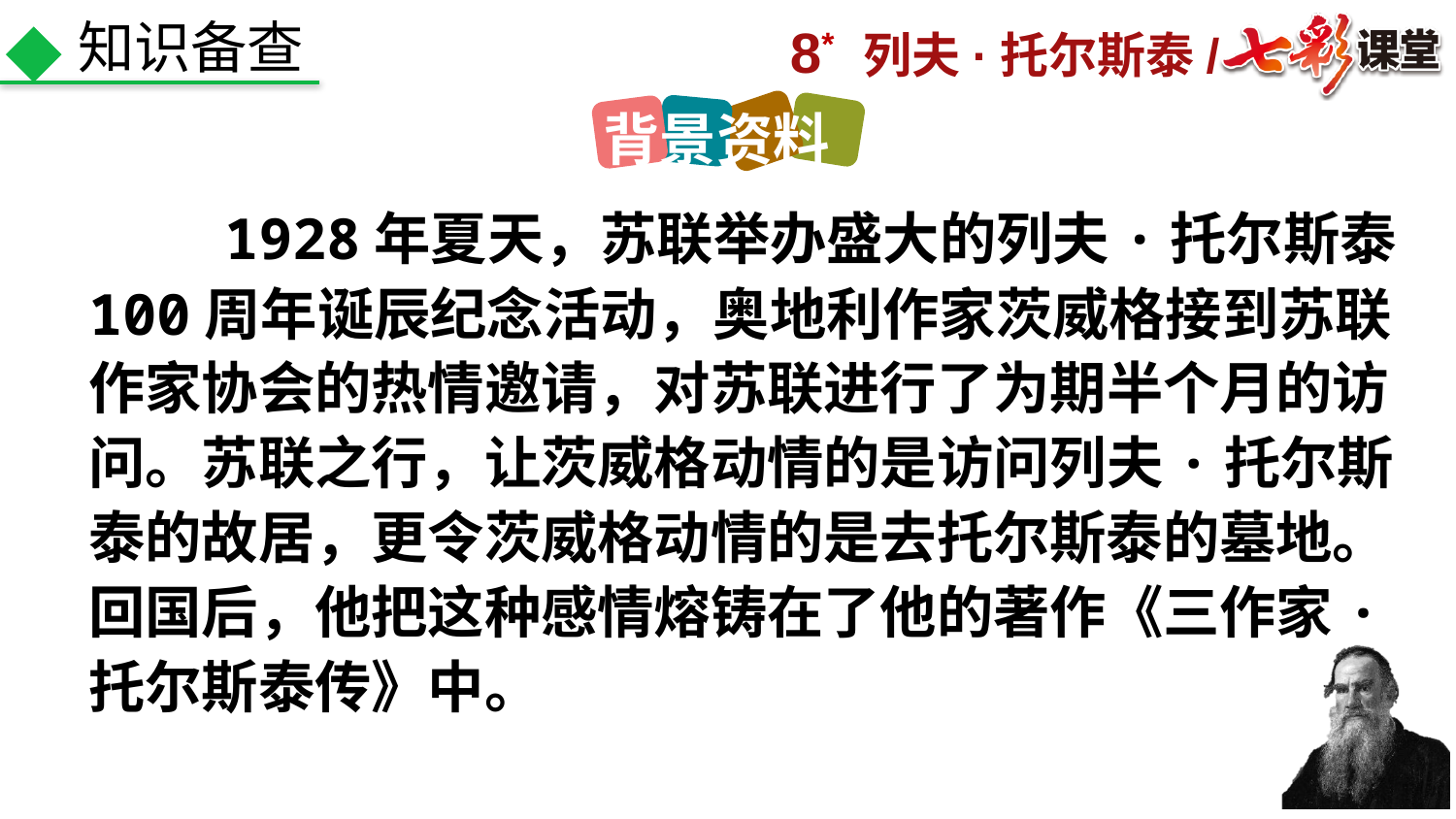

知识备查

背景资料

    1928年夏天，苏联举办盛大的列夫·托尔斯泰100周年诞辰纪念活动，奥地利作家茨威格接到苏联作家协会的热情邀请，对苏联进行了为期半个月的访问。苏联之行，让茨威格动情的是访问列夫·托尔斯泰的故居，更令茨威格动情的是去托尔斯泰的墓地。回国后，他把这种感情熔铸在了他的著作《三作家·托尔斯泰传》中。